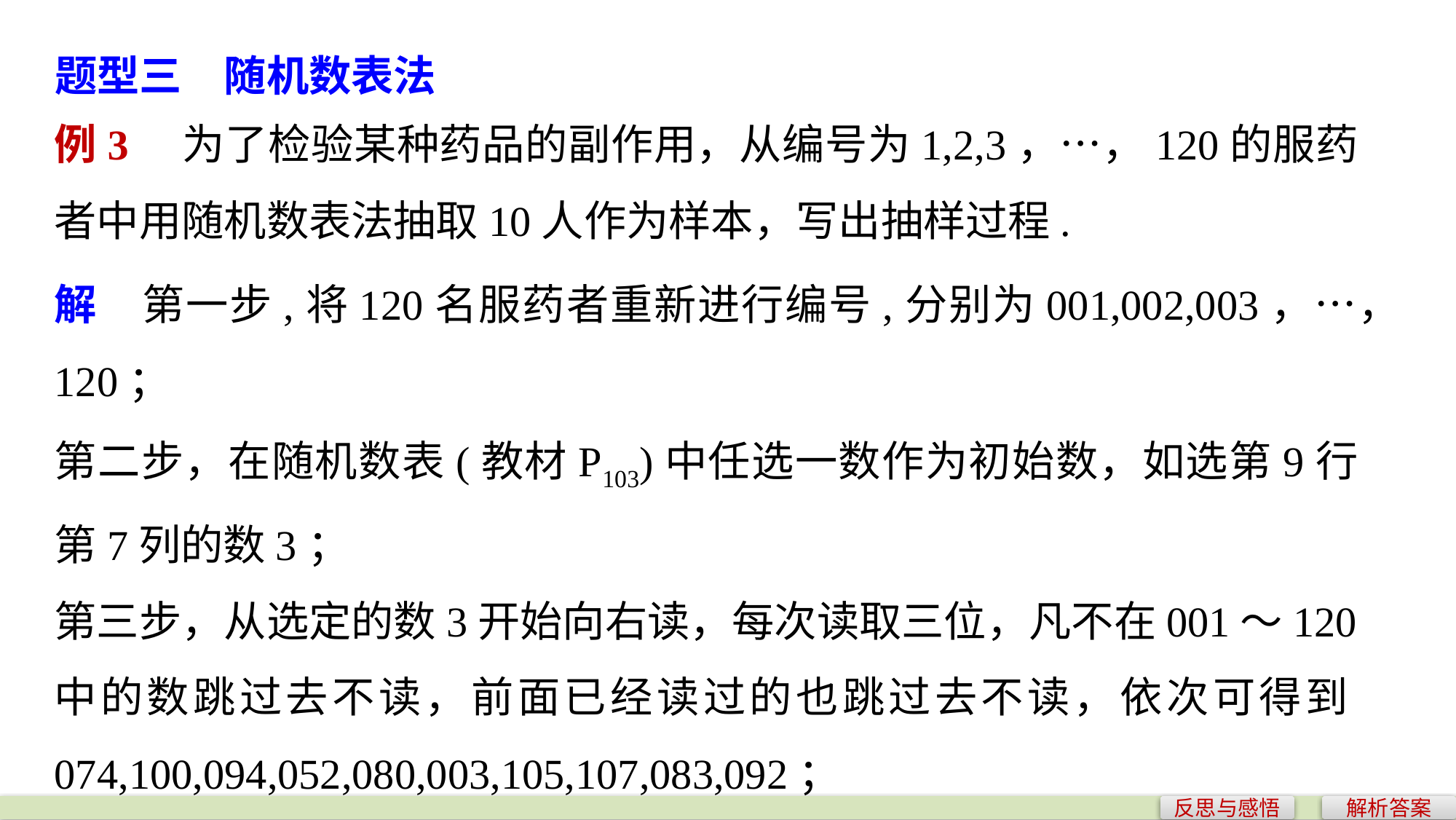

题型三　随机数表法
例3　为了检验某种药品的副作用，从编号为1,2,3，…，120的服药者中用随机数表法抽取10人作为样本，写出抽样过程.
解　第一步,将120名服药者重新进行编号,分别为001,002,003，…，120；
第二步，在随机数表(教材P103)中任选一数作为初始数，如选第9行第7列的数3；
第三步，从选定的数3开始向右读，每次读取三位，凡不在001～120中的数跳过去不读，前面已经读过的也跳过去不读，依次可得到074,100,094,052,080,003,105,107,083,092；
第四步，以上这10个号码所对应的服药者即是要抽取的对象.
反思与感悟
解析答案